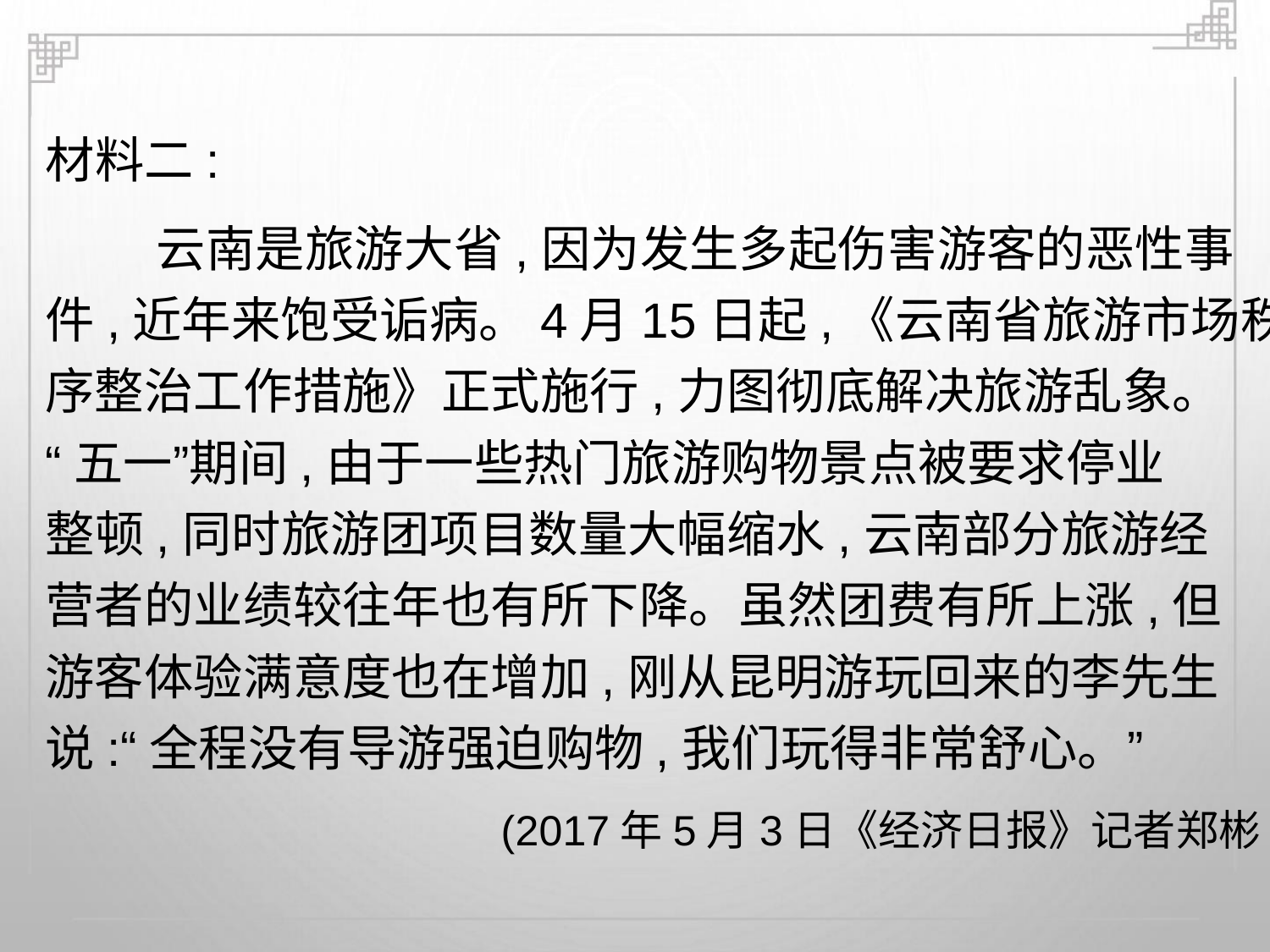

材料二:
云南是旅游大省,因为发生多起伤害游客的恶性事
件,近年来饱受诟病。4月15日起,《云南省旅游市场秩
序整治工作措施》正式施行,力图彻底解决旅游乱象。
“五一”期间,由于一些热门旅游购物景点被要求停业
整顿,同时旅游团项目数量大幅缩水,云南部分旅游经
营者的业绩较往年也有所下降。虽然团费有所上涨,但
游客体验满意度也在增加,刚从昆明游玩回来的李先生
说:“全程没有导游强迫购物,我们玩得非常舒心。”
(2017年5月3日《经济日报》记者郑彬)